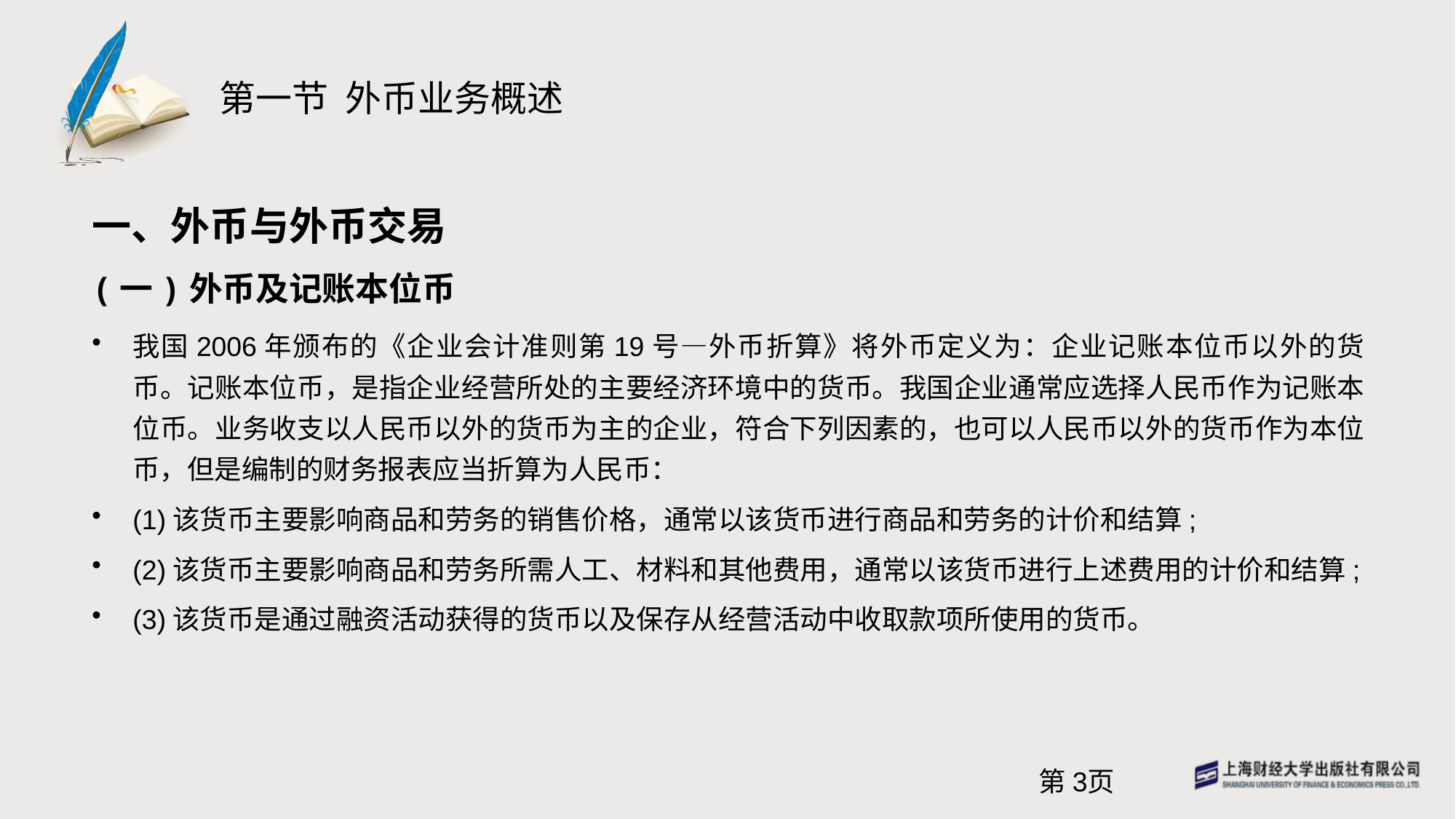

# 第一节  外币业务概述
一、外币与外币交易
(一)外币及记账本位币
我国2006年颁布的《企业会计准则第19号—外币折算》将外币定义为：企业记账本位币以外的货币。记账本位币，是指企业经营所处的主要经济环境中的货币。我国企业通常应选择人民币作为记账本位币。业务收支以人民币以外的货币为主的企业，符合下列因素的，也可以人民币以外的货币作为本位币，但是编制的财务报表应当折算为人民币：
(1)该货币主要影响商品和劳务的销售价格，通常以该货币进行商品和劳务的计价和结算;
(2)该货币主要影响商品和劳务所需人工、材料和其他费用，通常以该货币进行上述费用的计价和结算;
(3)该货币是通过融资活动获得的货币以及保存从经营活动中收取款项所使用的货币。

3